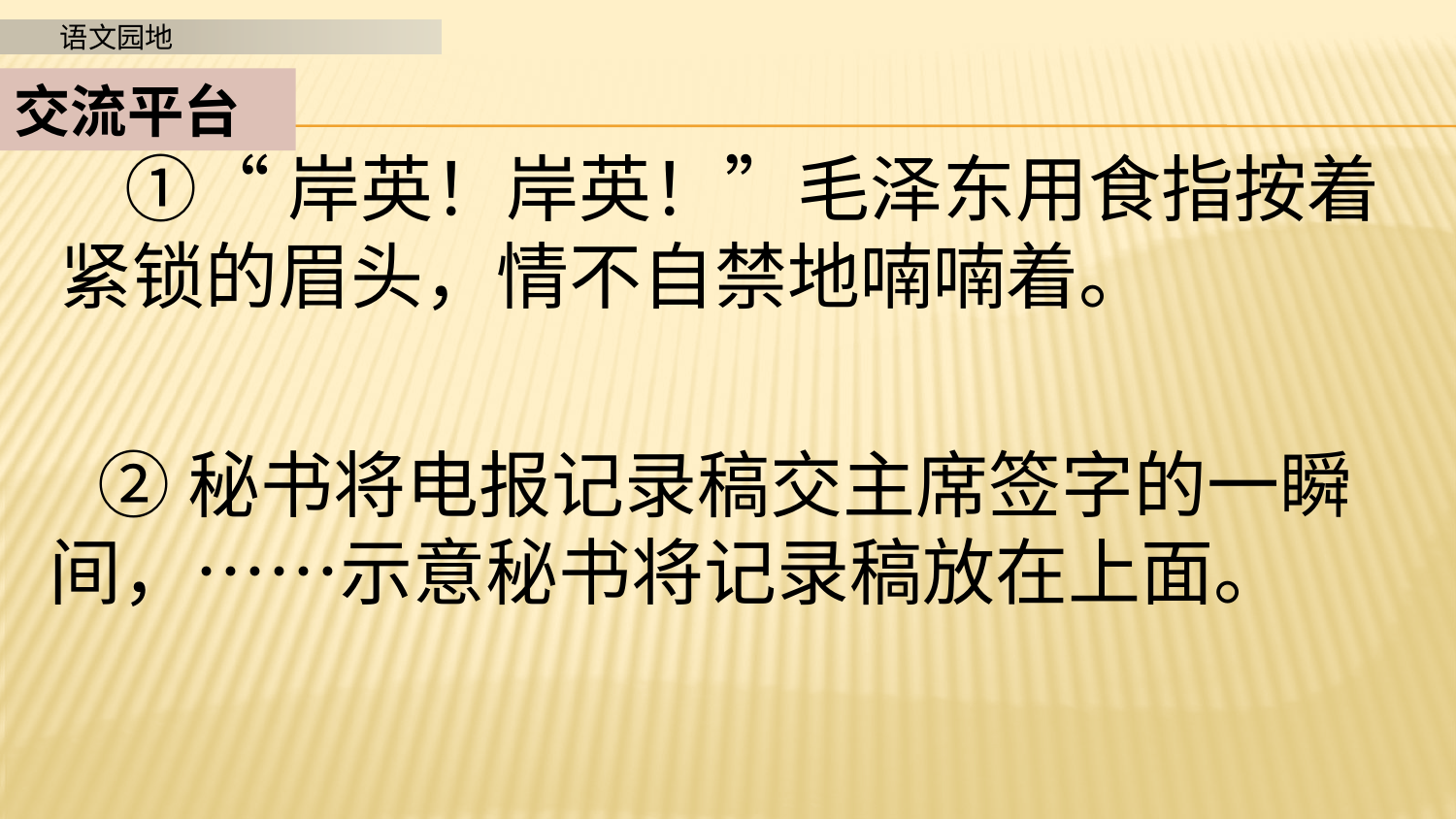

交流平台
    ①“岸英！岸英！”毛泽东用食指按着紧锁的眉头，情不自禁地喃喃着。
   ②秘书将电报记录稿交主席签字的一瞬间，……示意秘书将记录稿放在上面。